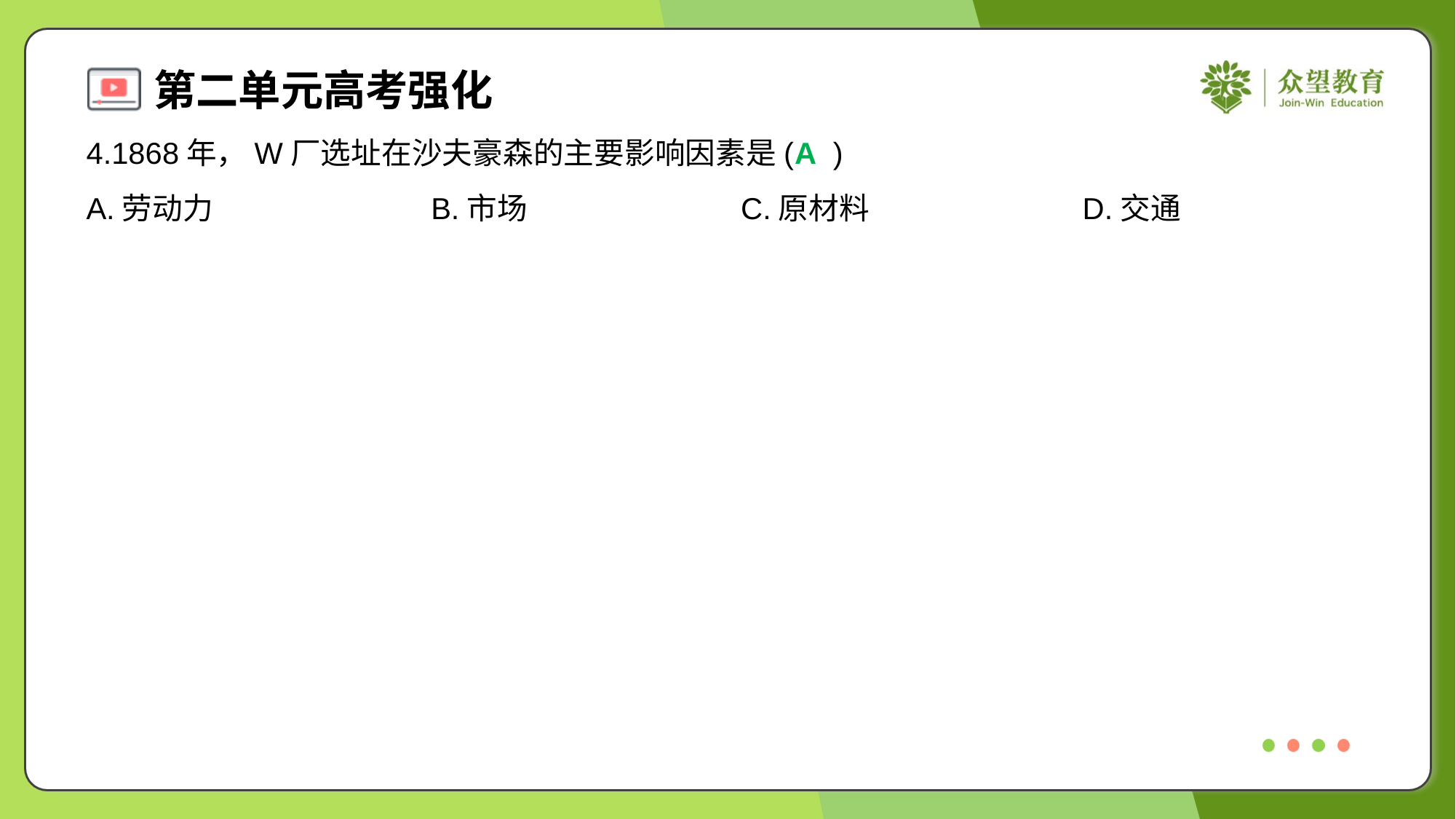

4.1868年，W厂选址在沙夫豪森的主要影响因素是(     )
A
A.劳动力	B.市场	C.原材料	D.交通